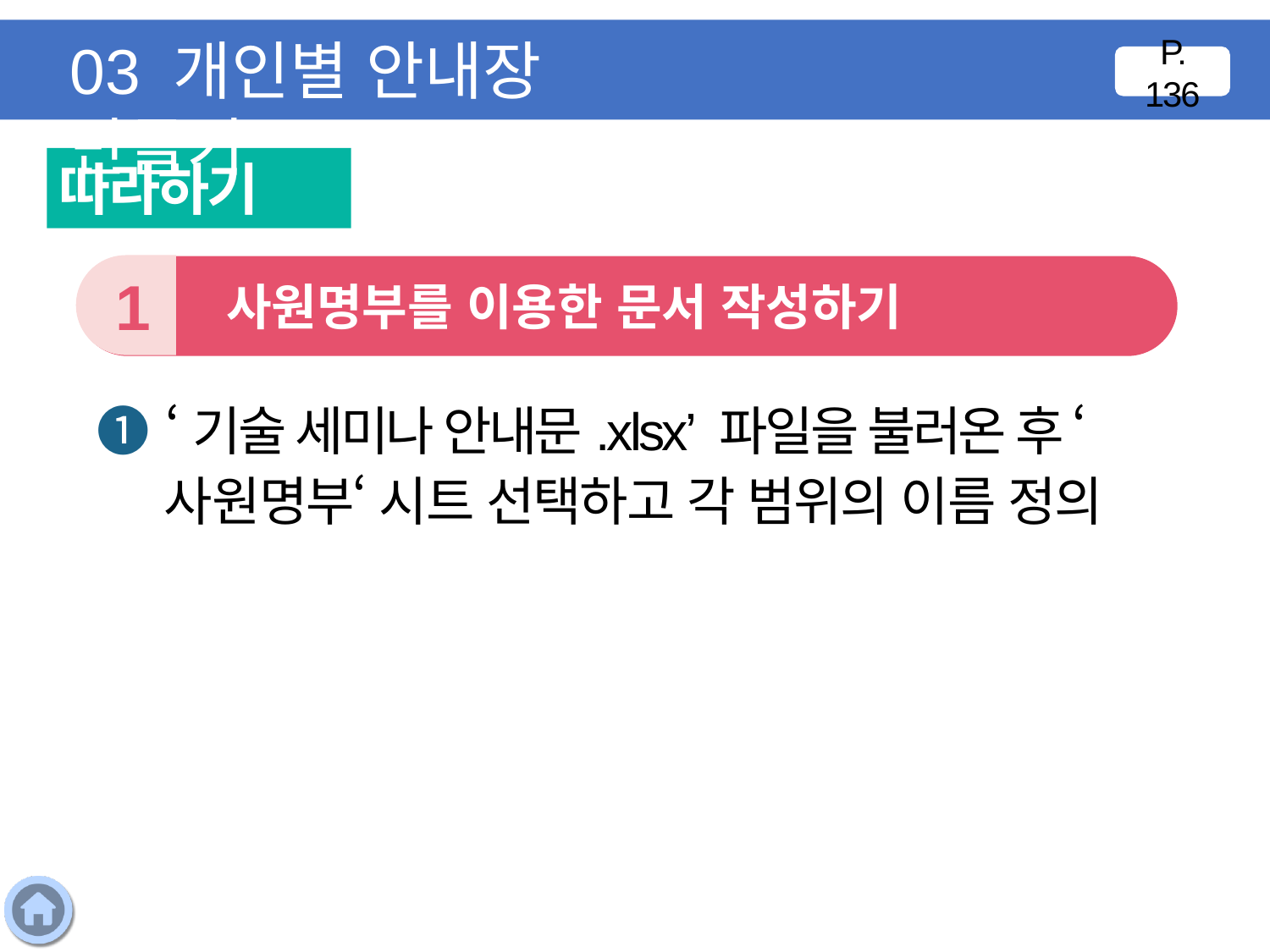

03 개인별 안내장 만들기
P. 136
따라하기
1
        사원명부를 이용한 문서 작성하기
❶ ‘기술 세미나 안내문.xlsx’ 파일을 불러온 후 ‘사원명부‘ 시트 선택하고 각 범위의 이름 정의